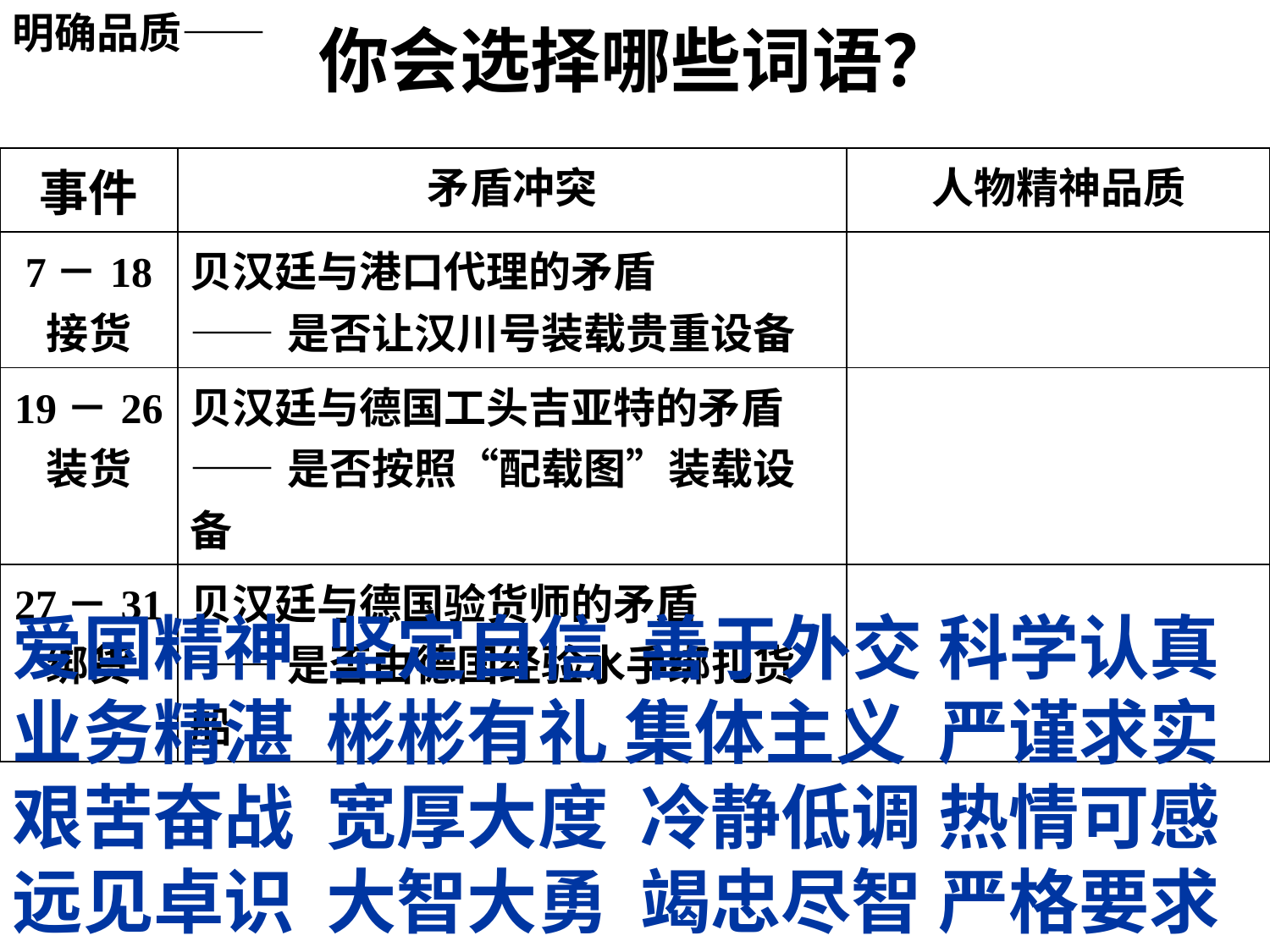

明确品质——
                  你会选择哪些词语？
| 事件 | 矛盾冲突 | 人物精神品质 |
| --- | --- | --- |
| 7－18 接货 | 贝汉廷与港口代理的矛盾 ——是否让汉川号装载贵重设备 |  |
| 19－26 装货 | 贝汉廷与德国工头吉亚特的矛盾 ——是否按照“配载图”装载设备 |  |
| 27－31 绑货 | 贝汉廷与德国验货师的矛盾 ——是否由德国经验水手绑扎货船 |  |
爱国精神  坚定自信  善于外交 科学认真
业务精湛  彬彬有礼 集体主义  严谨求实
艰苦奋战  宽厚大度  冷静低调 热情可感远见卓识  大智大勇  竭忠尽智 严格要求